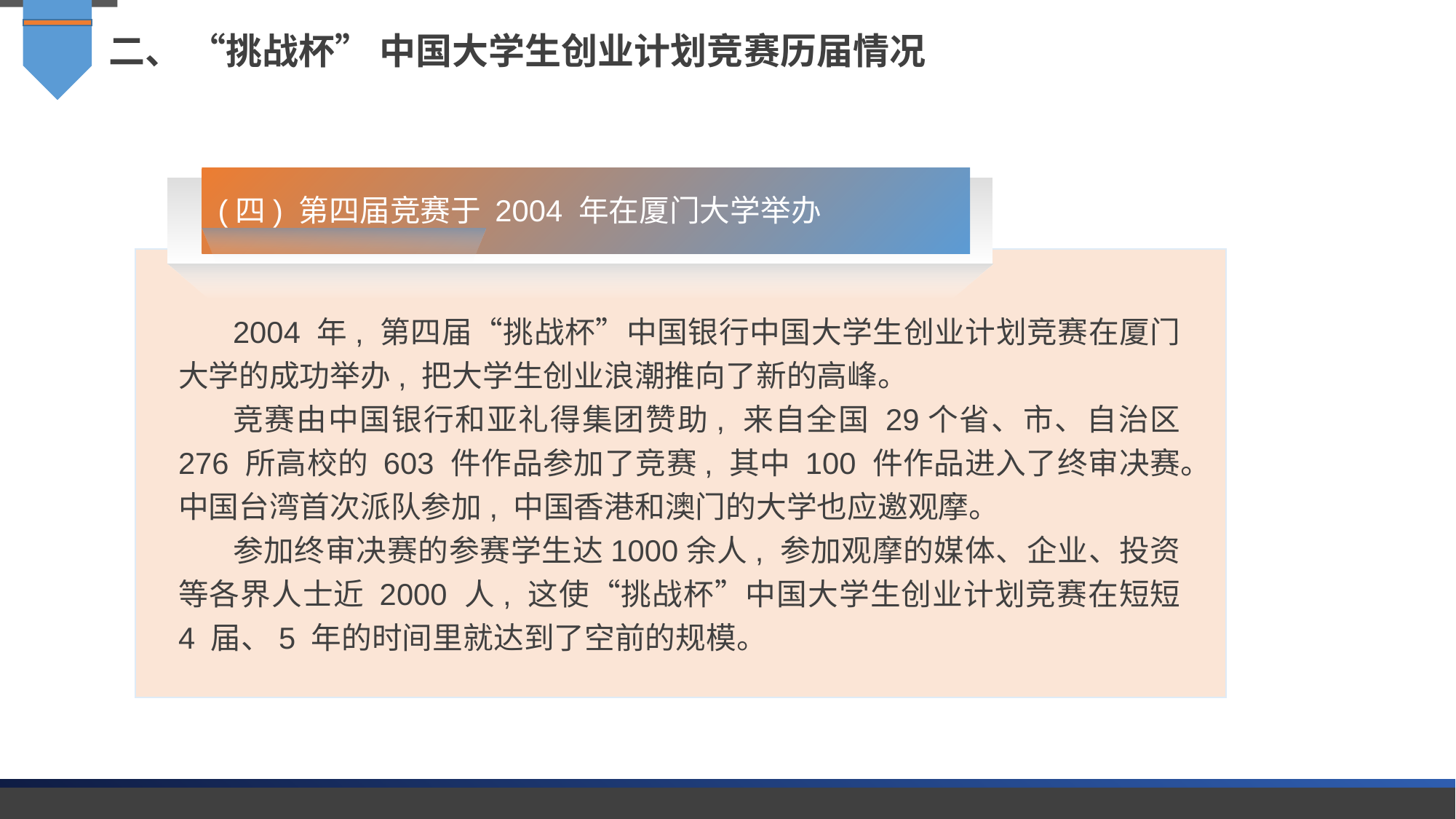

二、 “挑战杯” 中国大学生创业计划竞赛历届情况

(四) 第四届竞赛于 2004 年在厦门大学举办

2004 年, 第四届“挑战杯”中国银行中国大学生创业计划竞赛在厦门大学的成功举办, 把大学生创业浪潮推向了新的高峰。
竞赛由中国银行和亚礼得集团赞助, 来自全国 29个省、市、自治区 276 所高校的 603 件作品参加了竞赛, 其中 100 件作品进入了终审决赛。中国台湾首次派队参加, 中国香港和澳门的大学也应邀观摩。
参加终审决赛的参赛学生达1000余人, 参加观摩的媒体、企业、投资等各界人士近 2000 人, 这使“挑战杯”中国大学生创业计划竞赛在短短 4 届、5 年的时间里就达到了空前的规模。